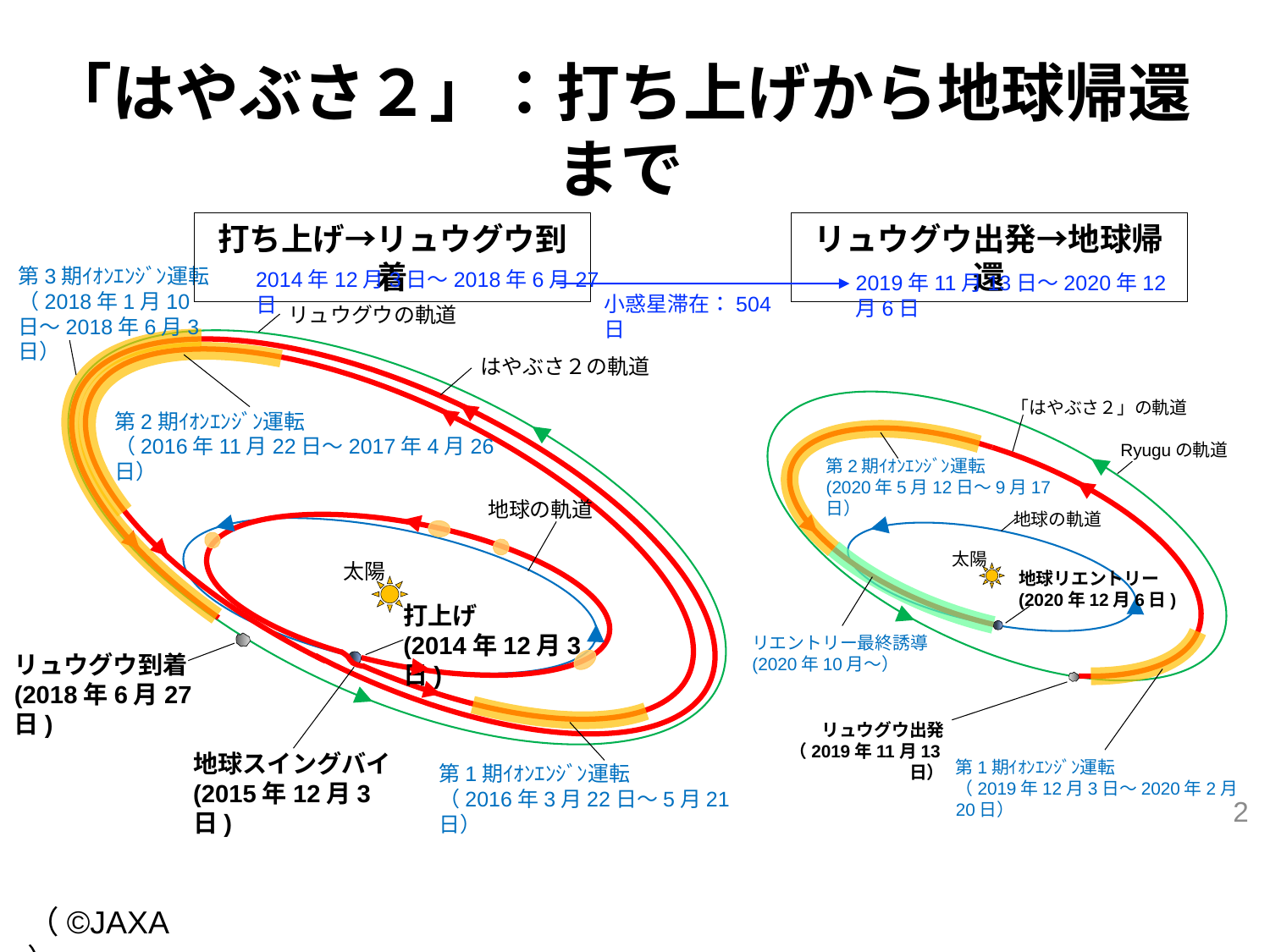

「はやぶさ２」：打ち上げから地球帰還まで
打ち上げ→リュウグウ到着
リュウグウ出発→地球帰還
第3期ｲｵﾝｴﾝｼﾞﾝ運転
（2018年1月10日〜2018年6月3日）
リュウグウの軌道
はやぶさ２の軌道

第2期ｲｵﾝｴﾝｼﾞﾝ運転
（2016年11月22日～2017年4月26日）

地球の軌道

太陽

打上げ
(2014年12月3日)

リュウグウ到着
(2018年6月27日)

地球スイングバイ
(2015年12月3日)
第1期ｲｵﾝｴﾝｼﾞﾝ運転
（2016年3月22日～5月21日）
2014年12月3日〜2018年6月27日
2019年11月13日〜2020年12月6日
小惑星滞在：504日
「はやぶさ２」の軌道

Ryuguの軌道

第2期ｲｵﾝｴﾝｼﾞﾝ運転
(2020年5月12日～9月17日）
地球の軌道

太陽
地球リエントリー
(2020年12月6日)

リエントリー最終誘導
(2020年10月～）

リュウグウ出発
（2019年11月13日）
第1期ｲｵﾝｴﾝｼﾞﾝ運転
（2019年12月3日～2020年2月20日）

2
（©JAXA）